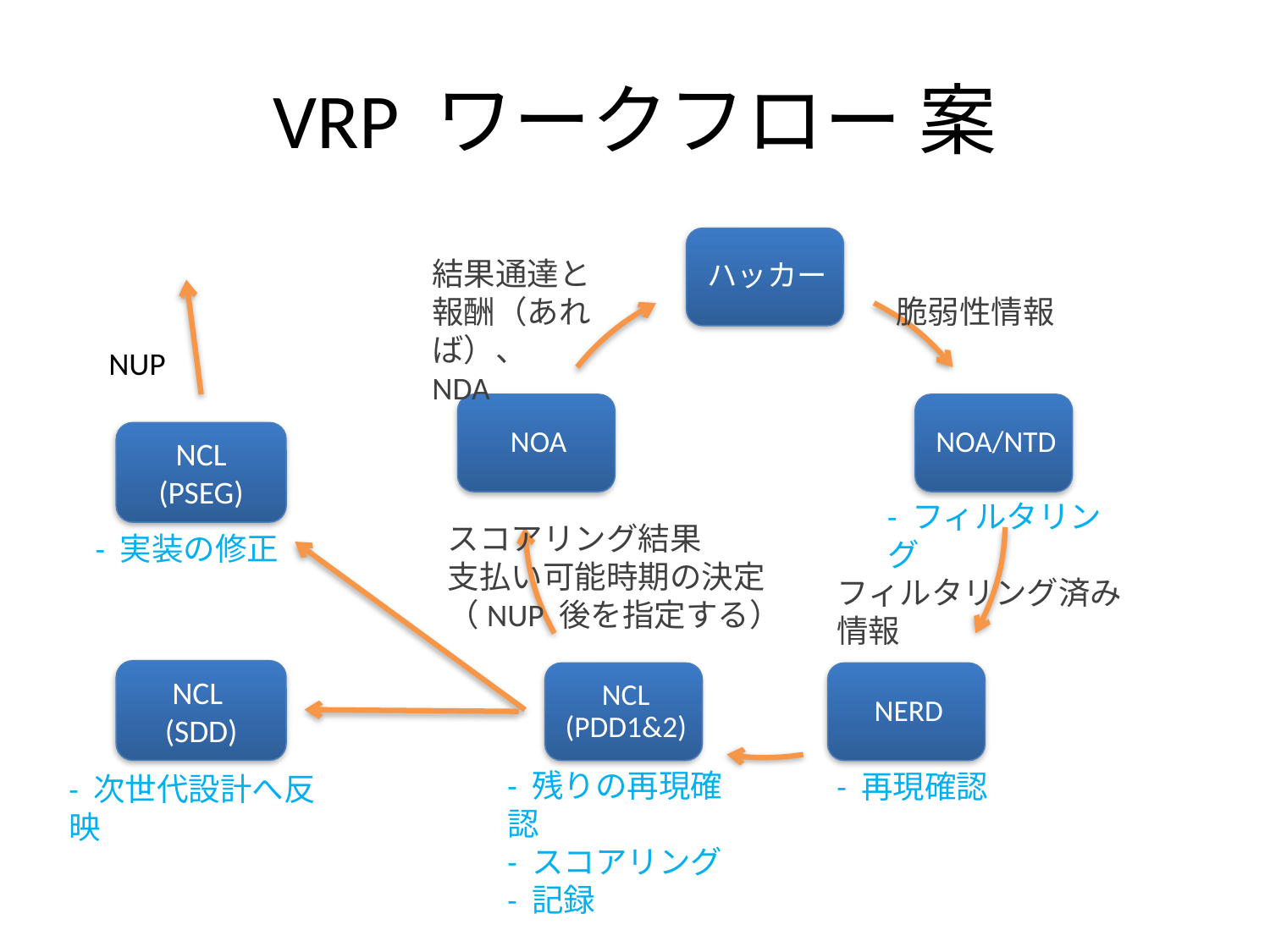

# VRP ワークフロー 案
ハッカー
NOA/NTD
NERD
NCL
(PDD1&2)
NOA
結果通達と
報酬（あれば）、
NDA
脆弱性情報
NUP
NCL (PSEG)
- フィルタリング
スコアリング結果
支払い可能時期の決定
（NUP 後を指定する）
- 実装の修正
フィルタリング済み情報
NCL
(SDD)
- 残りの再現確認
- スコアリング
- 記録
- 再現確認
- 次世代設計へ反映